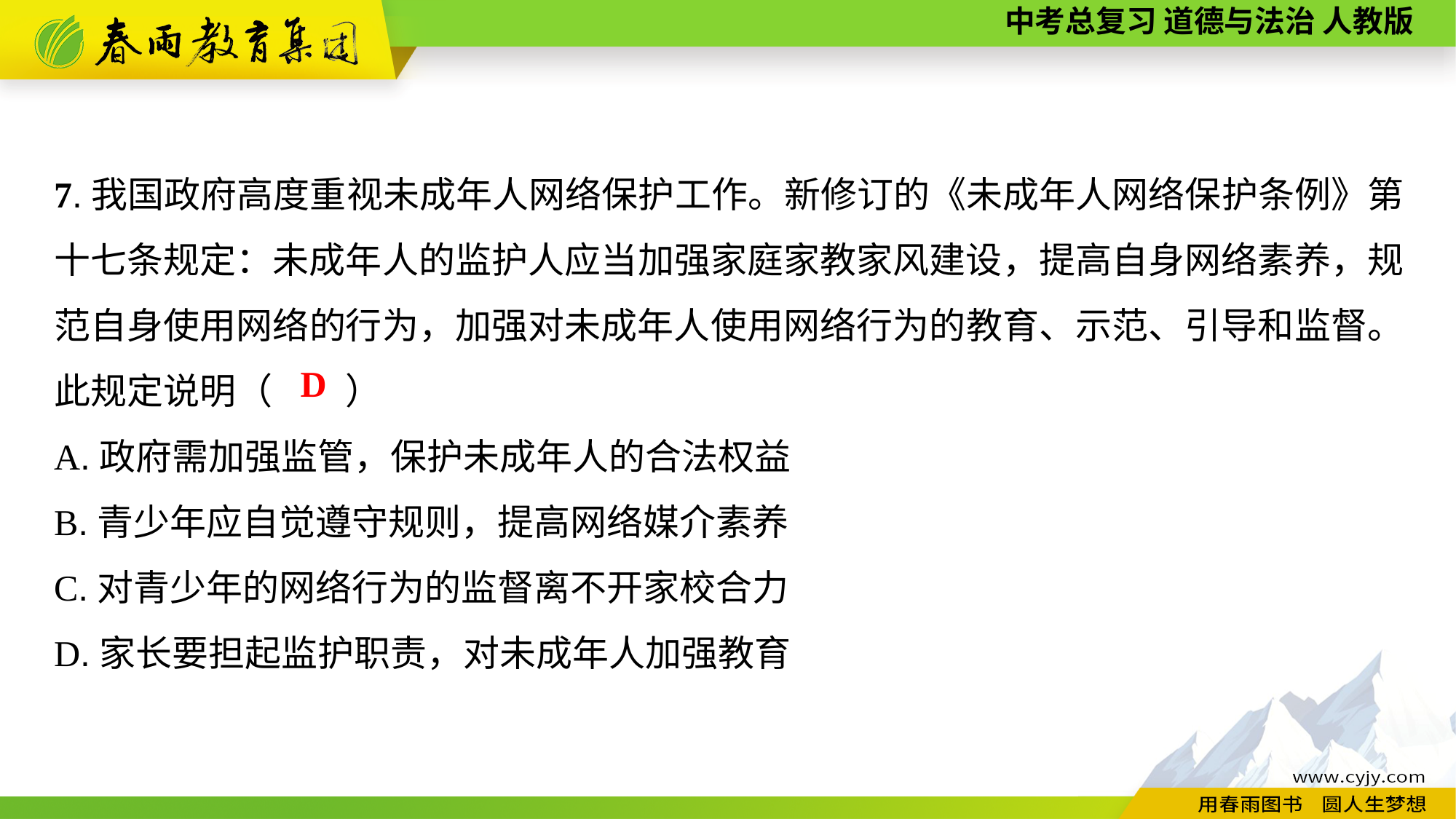

7.我国政府高度重视未成年人网络保护工作。新修订的《未成年人网络保护条例》第十七条规定：未成年人的监护人应当加强家庭家教家风建设，提高自身网络素养，规范自身使用网络的行为，加强对未成年人使用网络行为的教育、示范、引导和监督。此规定说明（　　）
A.政府需加强监管，保护未成年人的合法权益
B.青少年应自觉遵守规则，提高网络媒介素养
C.对青少年的网络行为的监督离不开家校合力
D.家长要担起监护职责，对未成年人加强教育
D